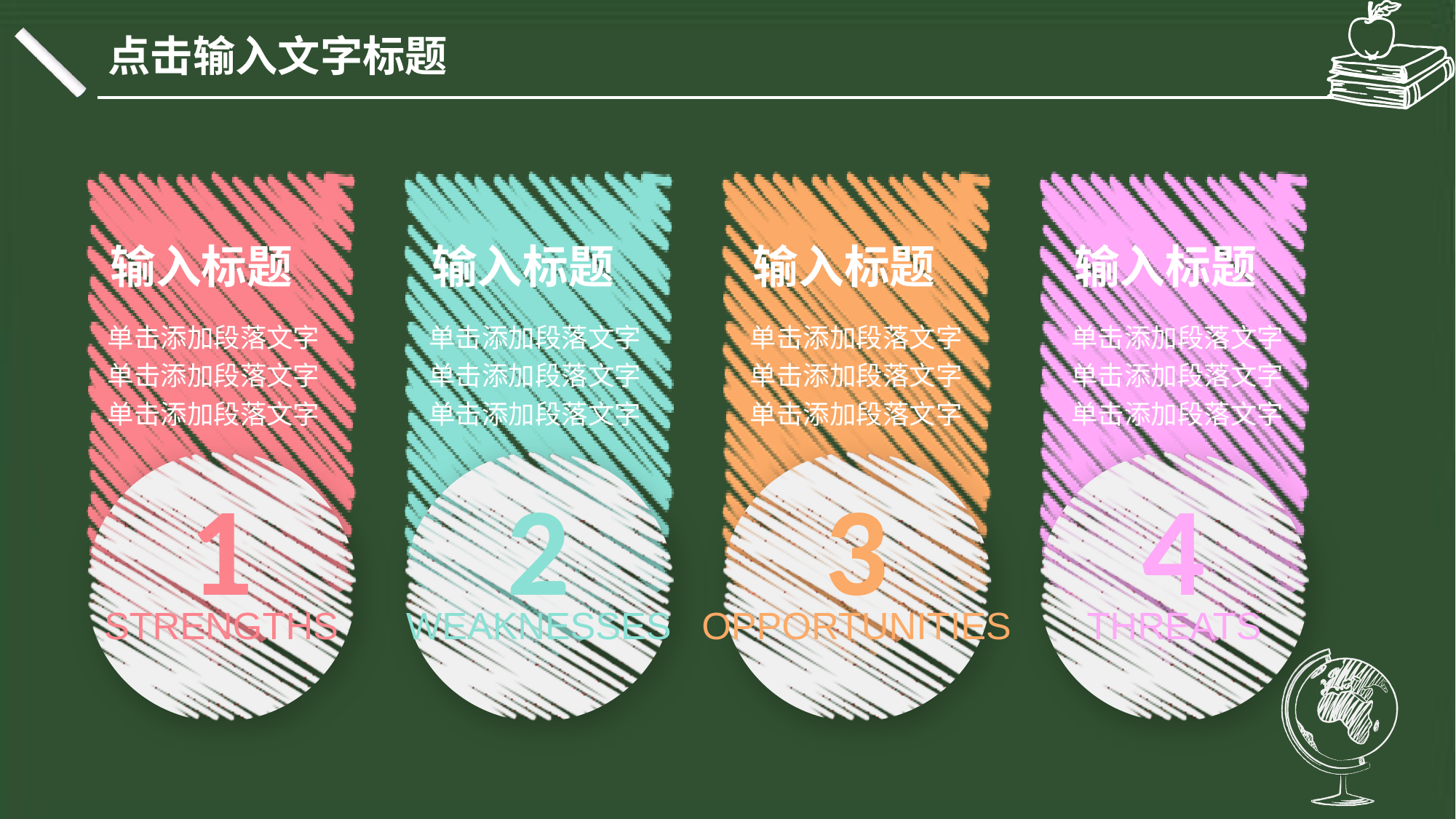

点击输入文字标题
输入标题
单击添加段落文字单击添加段落文字单击添加段落文字

输入标题
单击添加段落文字单击添加段落文字单击添加段落文字

输入标题
单击添加段落文字单击添加段落文字单击添加段落文字

输入标题
单击添加段落文字单击添加段落文字单击添加段落文字

1
strengths

2
weaknesses

3
opportunities

4
threats